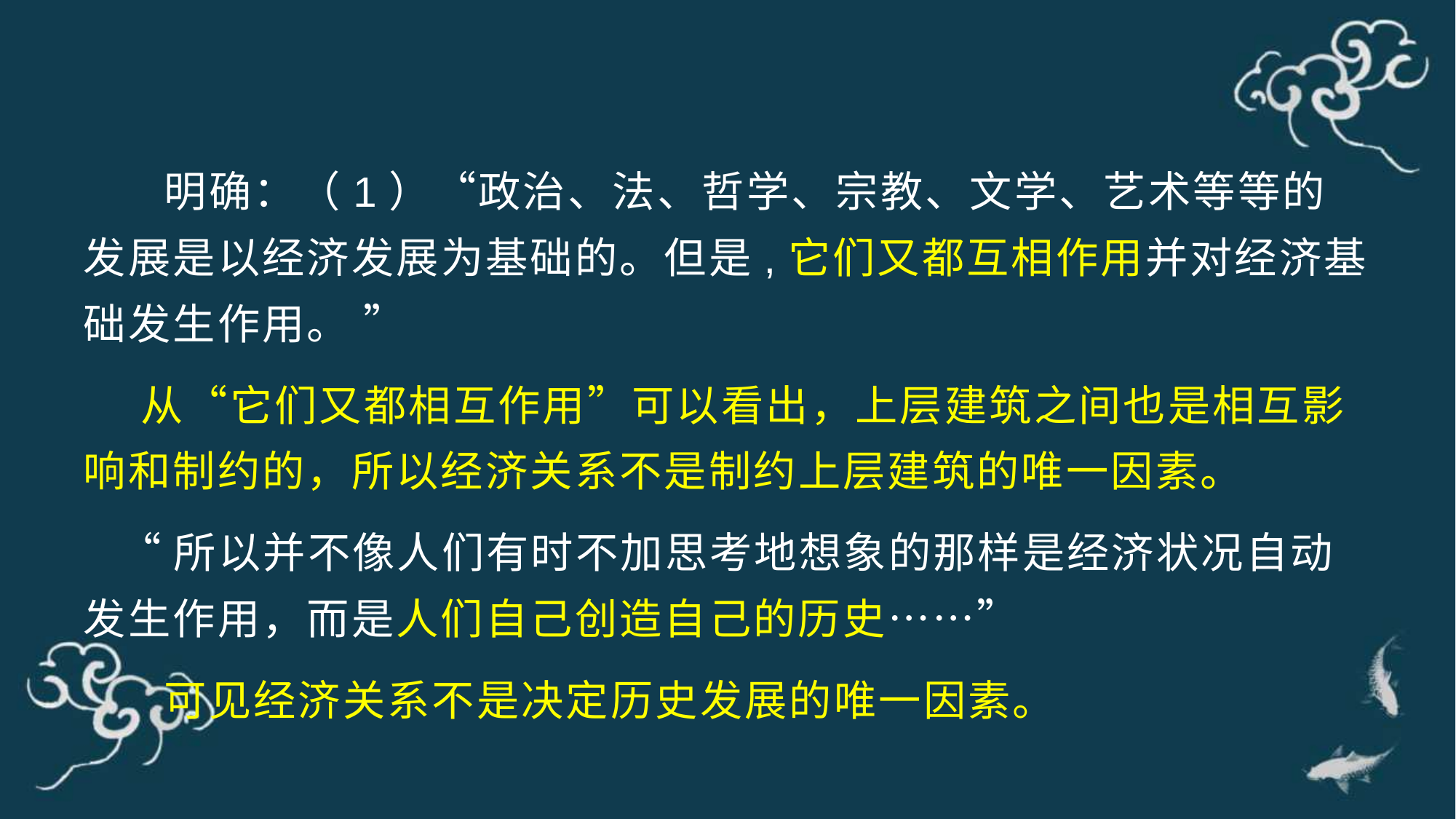

明确：（1）“政治、法、哲学、宗教、文学、艺术等等的发展是以经济发展为基础的。但是,它们又都互相作用并对经济基础发生作用。 ”
    从“它们又都相互作用”可以看出，上层建筑之间也是相互影响和制约的，所以经济关系不是制约上层建筑的唯一因素。
   “所以并不像人们有时不加思考地想象的那样是经济状况自动发生作用，而是人们自己创造自己的历史……”
      可见经济关系不是决定历史发展的唯一因素。